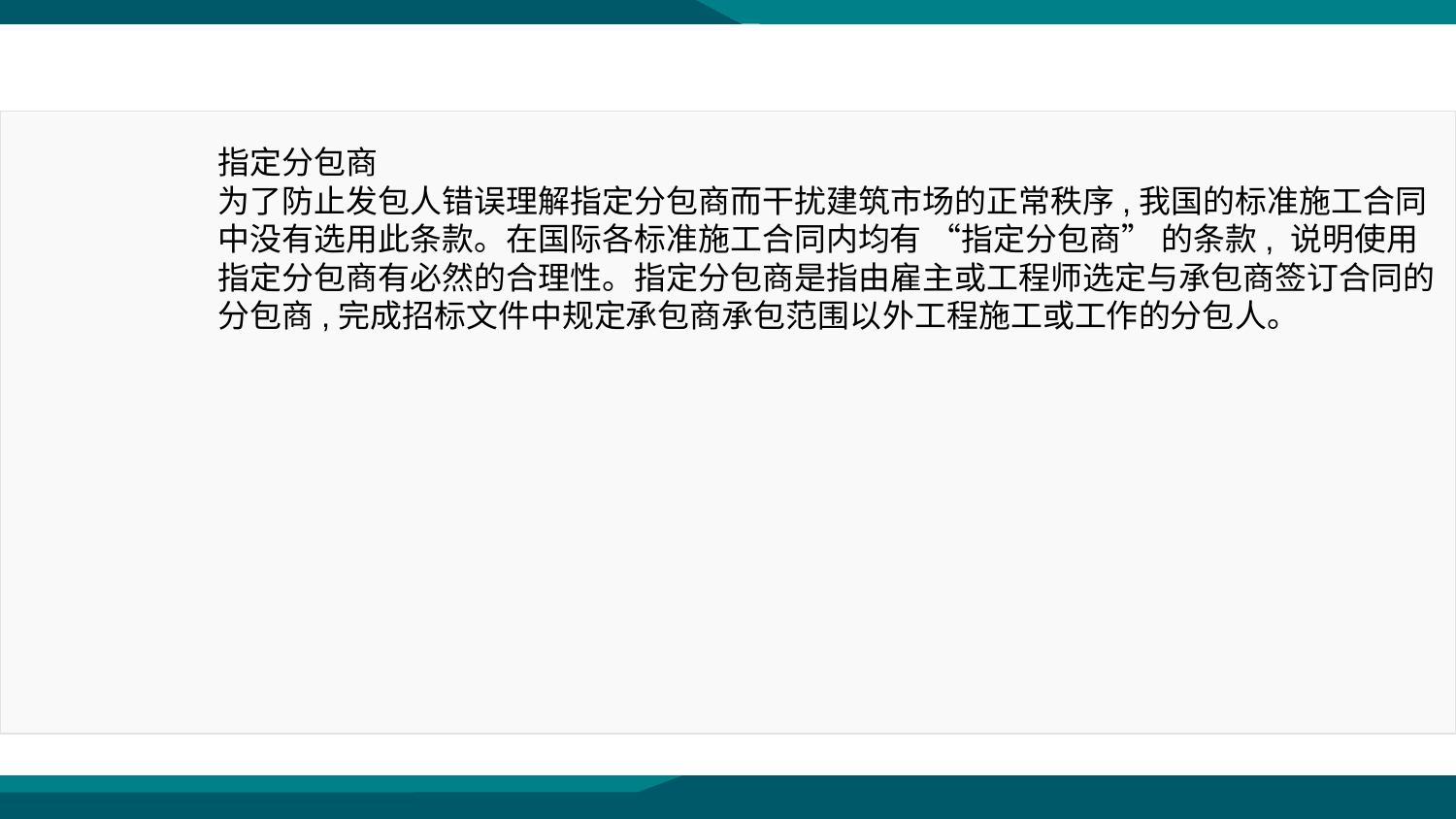

指定分包商
为了防止发包人错误理解指定分包商而干扰建筑市场的正常秩序,我国的标准施工合同中没有选用此条款。在国际各标准施工合同内均有 “指定分包商” 的条款, 说明使用指定分包商有必然的合理性。指定分包商是指由雇主或工程师选定与承包商签订合同的分包商,完成招标文件中规定承包商承包范围以外工程施工或工作的分包人。